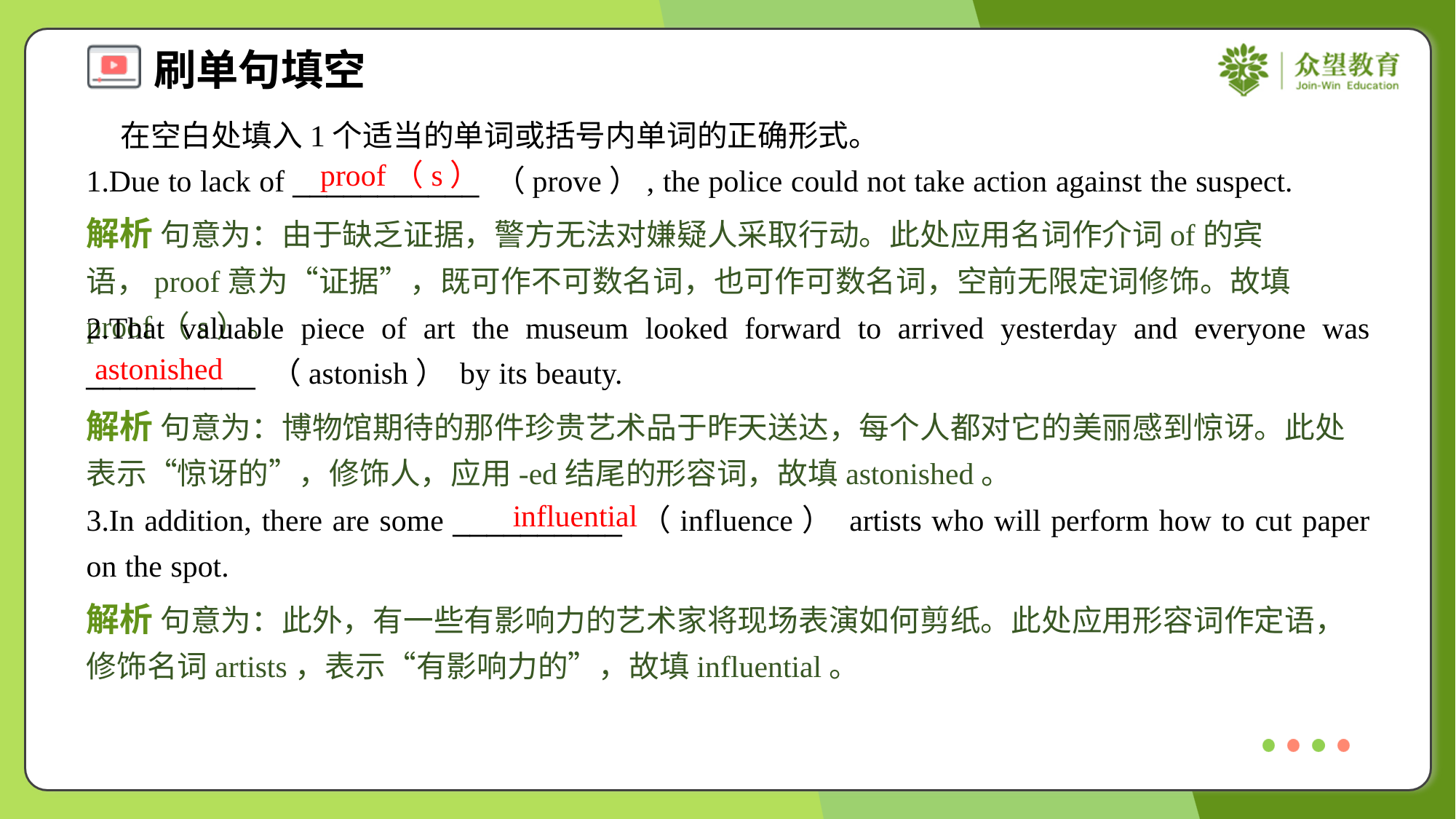

在空白处填入1个适当的单词或括号内单词的正确形式。
1.Due to lack of ___________ （prove）, the police could not take action against the suspect.
proof（s）
解析 句意为：由于缺乏证据，警方无法对嫌疑人采取行动。此处应用名词作介词of的宾语，proof意为“证据”，既可作不可数名词，也可作可数名词，空前无限定词修饰。故填proof（s）。
2.That valuable piece of art the museum looked forward to arrived yesterday and everyone was __________ （astonish） by its beauty.
astonished
解析 句意为：博物馆期待的那件珍贵艺术品于昨天送达，每个人都对它的美丽感到惊讶。此处表示“惊讶的”，修饰人，应用-ed结尾的形容词，故填astonished。
influential
3.In addition, there are some __________ （influence） artists who will perform how to cut paper on the spot.
解析 句意为：此外，有一些有影响力的艺术家将现场表演如何剪纸。此处应用形容词作定语，修饰名词artists，表示“有影响力的”，故填influential。